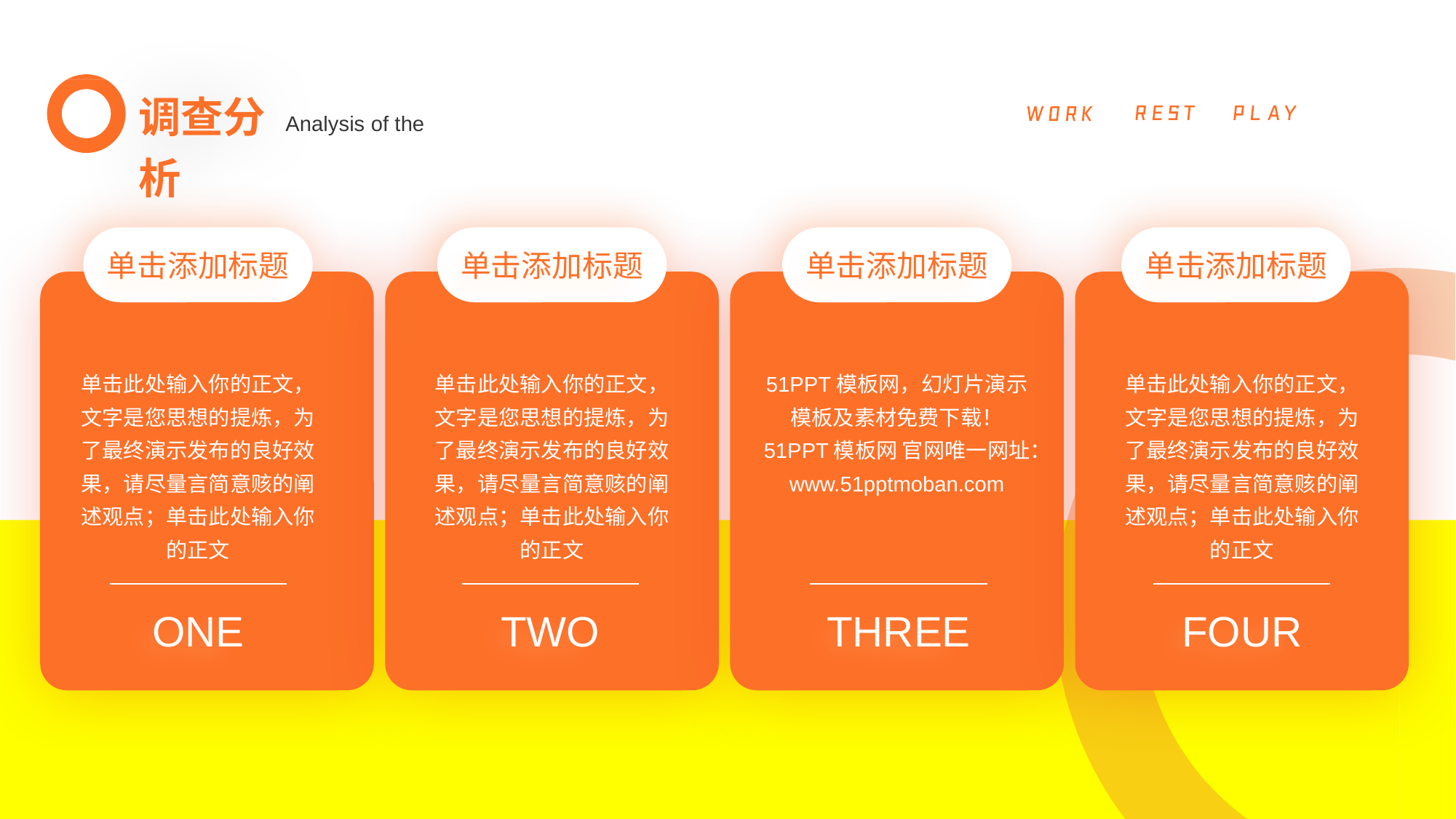

调查分析
Analysis of the

单击添加标题

单击添加标题

单击添加标题
单击添加标题

单击此处输入你的正文，文字是您思想的提炼，为了最终演示发布的良好效果，请尽量言简意赅的阐述观点；单击此处输入你的正文
单击此处输入你的正文，文字是您思想的提炼，为了最终演示发布的良好效果，请尽量言简意赅的阐述观点；单击此处输入你的正文
51PPT模板网，幻灯片演示模板及素材免费下载！
51PPT模板网 官网唯一网址：www.51pptmoban.com
单击此处输入你的正文，文字是您思想的提炼，为了最终演示发布的良好效果，请尽量言简意赅的阐述观点；单击此处输入你的正文

ONE
TWO
THREE
FOUR